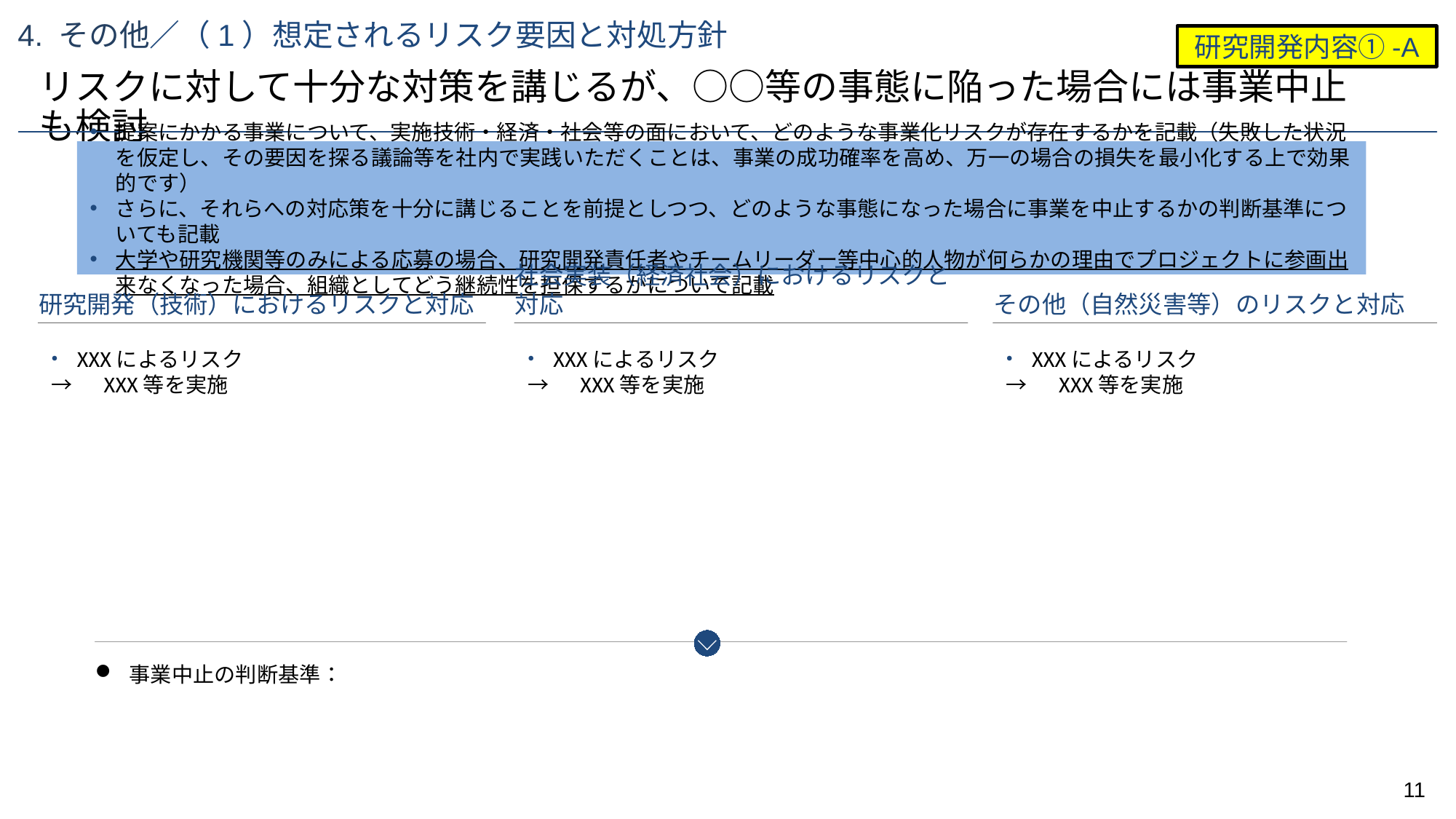

4. その他／（1）想定されるリスク要因と対処方針
研究開発内容①-A
リスクに対して十分な対策を講じるが、○○等の事態に陥った場合には事業中止も検討
提案にかかる事業について、実施技術・経済・社会等の面において、どのような事業化リスクが存在するかを記載（失敗した状況を仮定し、その要因を探る議論等を社内で実践いただくことは、事業の成功確率を高め、万一の場合の損失を最小化する上で効果的です）
さらに、それらへの対応策を十分に講じることを前提としつつ、どのような事態になった場合に事業を中止するかの判断基準についても記載
大学や研究機関等のみによる応募の場合、研究開発責任者やチームリーダー等中心的人物が何らかの理由でプロジェクトに参画出来なくなった場合、組織としてどう継続性を担保するかについて記載
研究開発（技術）におけるリスクと対応
XXXによるリスク
→　XXX等を実施
社会実装（経済社会）におけるリスクと対応
XXXによるリスク
→　XXX等を実施
その他（自然災害等）のリスクと対応
XXXによるリスク
→　XXX等を実施

事業中止の判断基準：